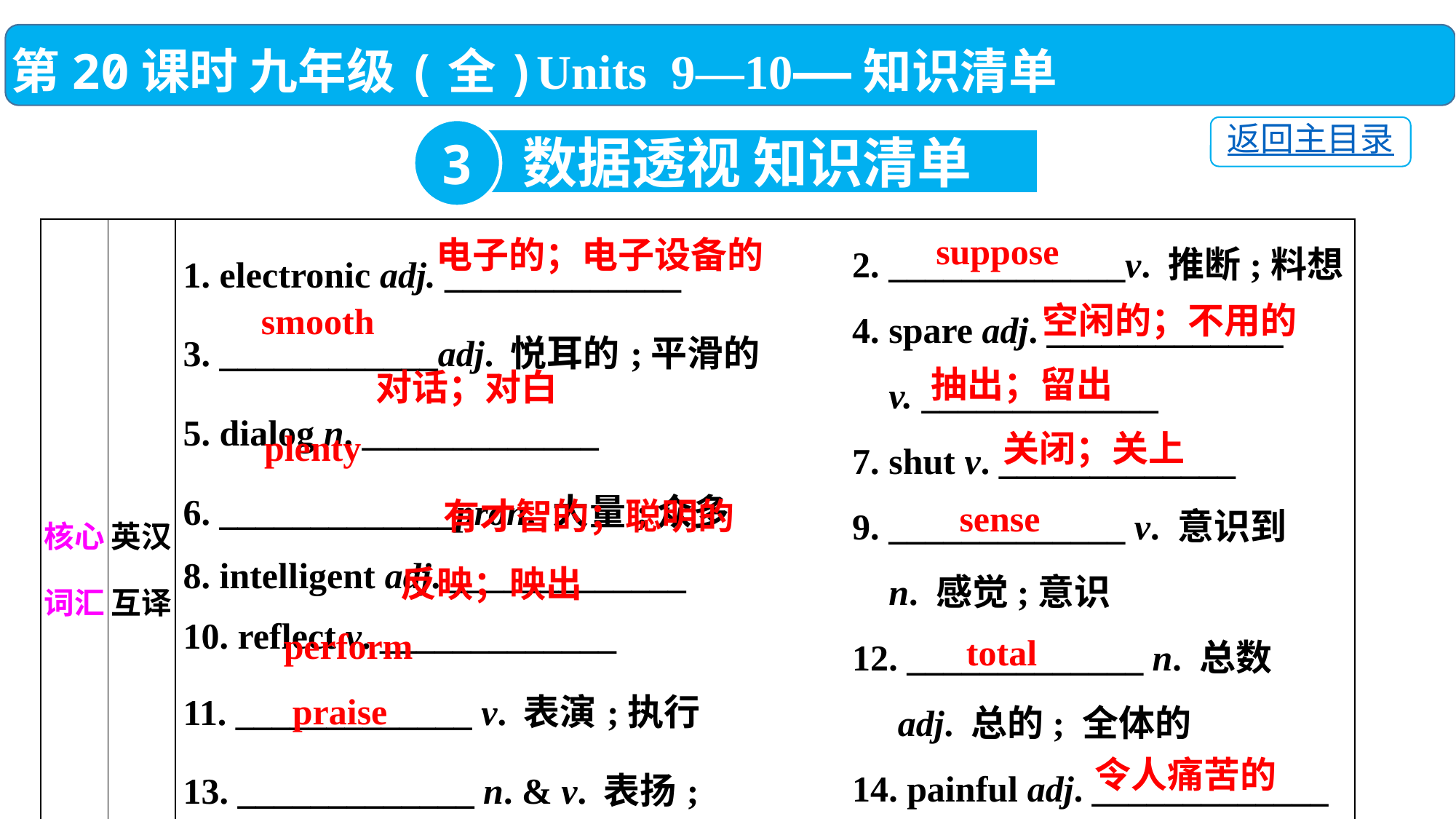

第20课时 九年级(全)Units  9—10——知识清单
返回主目录
3
数据透视 知识清单
2. _____________v. 推断;料想
4. spare adj. _____________
    v. _____________
7. shut v. _____________
9. _____________ v. 意识到
    n. 感觉;意识
12. _____________ n. 总数
     adj. 总的; 全体的
14. painful adj. _____________
| 核心词汇 | 英汉互译 | 1. electronic adj. \_\_\_\_\_\_\_\_\_\_\_\_\_　　　 3. \_\_\_\_\_\_\_\_\_\_\_\_adj. 悦耳的;平滑的 5. dialog n. \_\_\_\_\_\_\_\_\_\_\_\_\_ 　　　 6. \_\_\_\_\_\_\_\_\_\_\_\_\_pron. 大量;众多 8. intelligent adj. \_\_\_\_\_\_\_\_\_\_\_\_\_ 10. reflect v. \_\_\_\_\_\_\_\_\_\_\_\_\_ 11. \_\_\_\_\_\_\_\_\_\_\_\_\_ v. 表演;执行 13. \_\_\_\_\_\_\_\_\_\_\_\_\_ n. & v. 表扬; 赞扬 |
| --- | --- | --- |
suppose
电子的；电子设备的
空闲的；不用的
smooth
抽出；留出
对话；对白
plenty
关闭；关上
有才智的；聪明的
sense
反映；映出
perform
total
praise
令人痛苦的